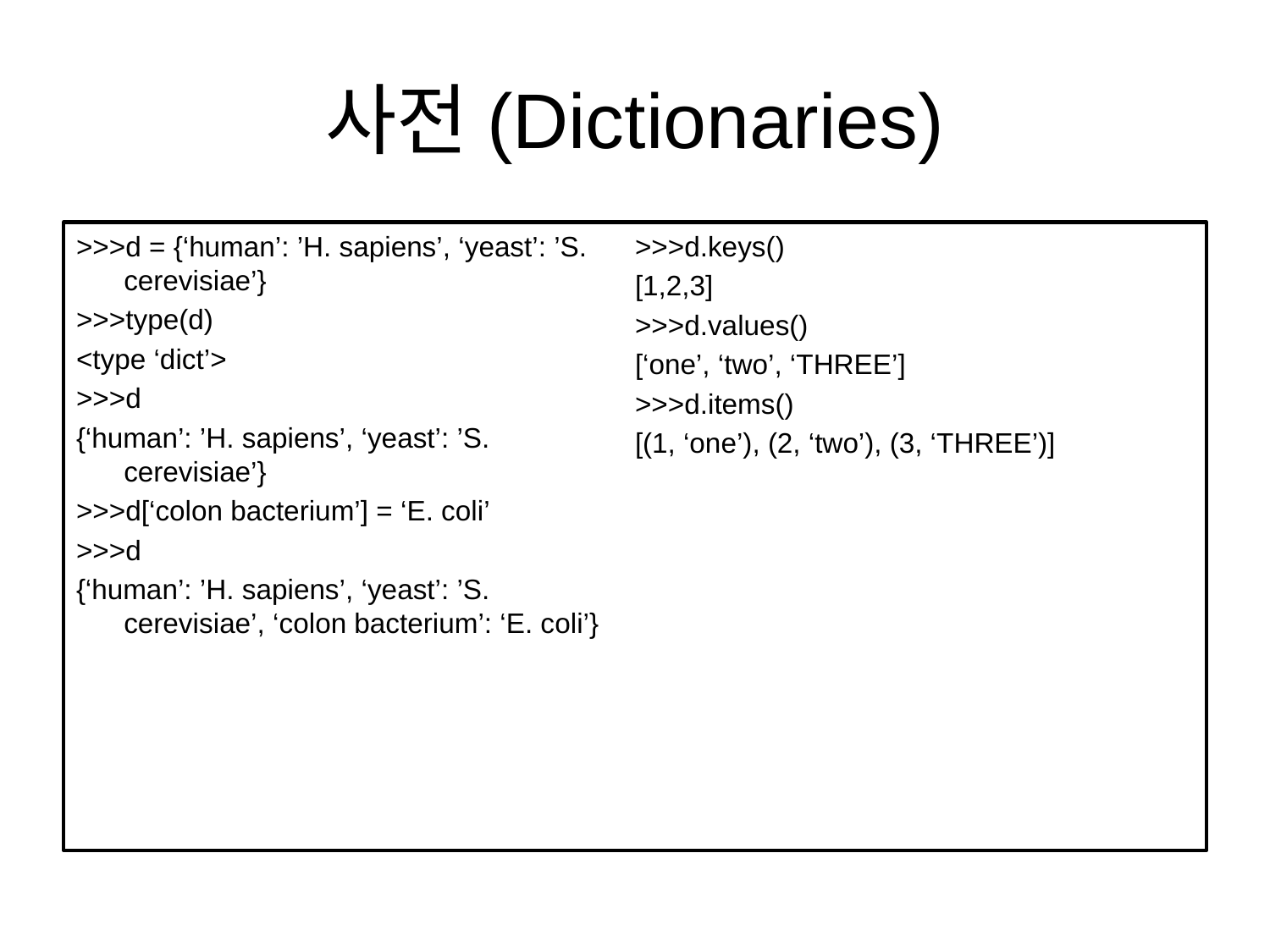

# 사전(Dictionaries)
>>>d = {‘human’: ’H. sapiens’, ‘yeast’: ’S. cerevisiae’}
>>>type(d)
<type ‘dict’>
>>>d
{‘human’: ’H. sapiens’, ‘yeast’: ’S. cerevisiae’}
>>>d[‘colon bacterium’] = ‘E. coli’
>>>d
{‘human’: ’H. sapiens’, ‘yeast’: ’S. cerevisiae’, ‘colon bacterium’: ‘E. coli’}

>>>d.keys()
[1,2,3]
>>>d.values()
[‘one’, ‘two’, ‘THREE’]
>>>d.items()
[(1, ‘one’), (2, ‘two’), (3, ‘THREE’)]